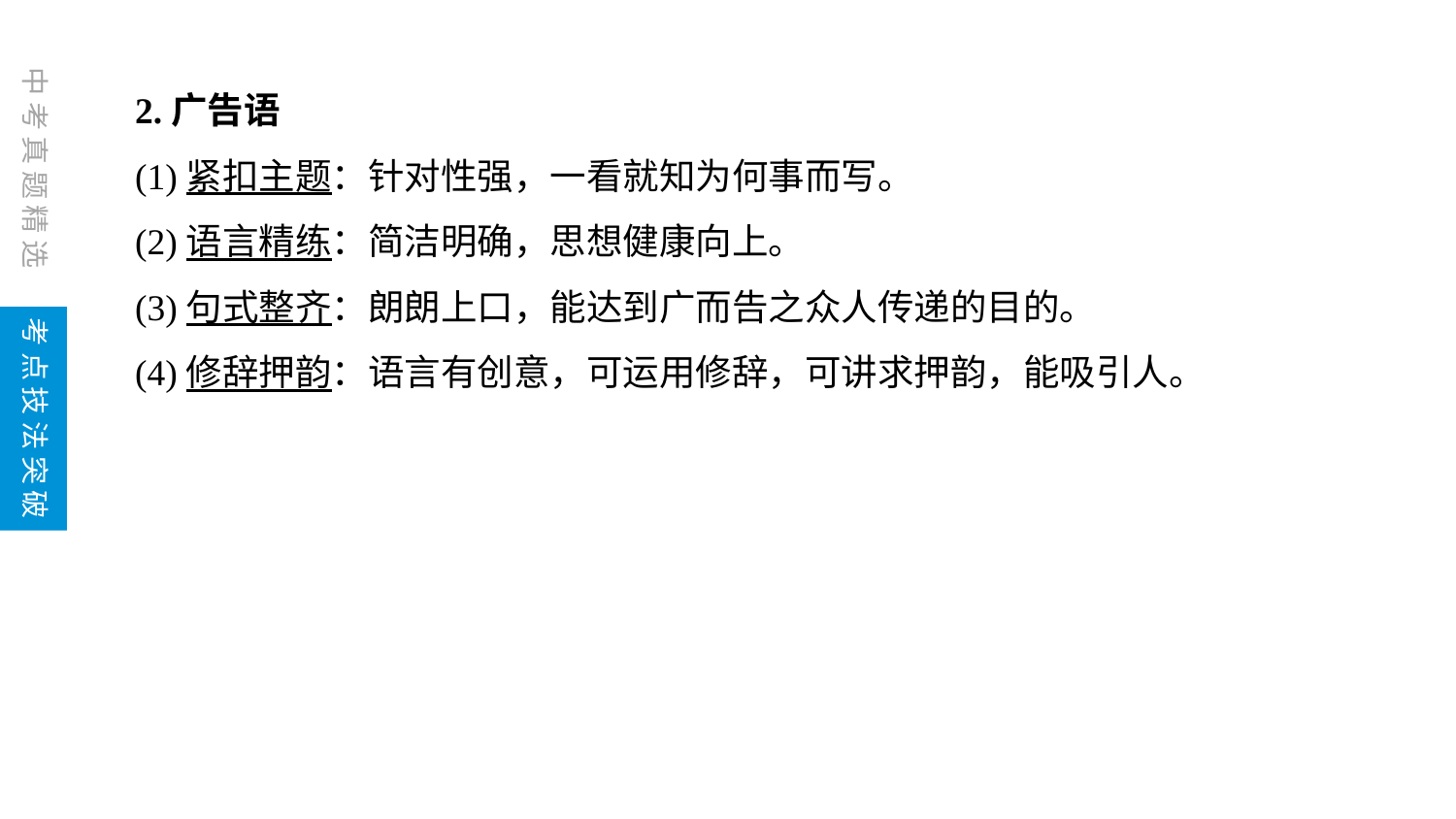

2.广告语
(1)紧扣主题：针对性强，一看就知为何事而写。
(2)语言精练：简洁明确，思想健康向上。
(3)句式整齐：朗朗上口，能达到广而告之众人传递的目的。
(4)修辞押韵：语言有创意，可运用修辞，可讲求押韵，能吸引人。